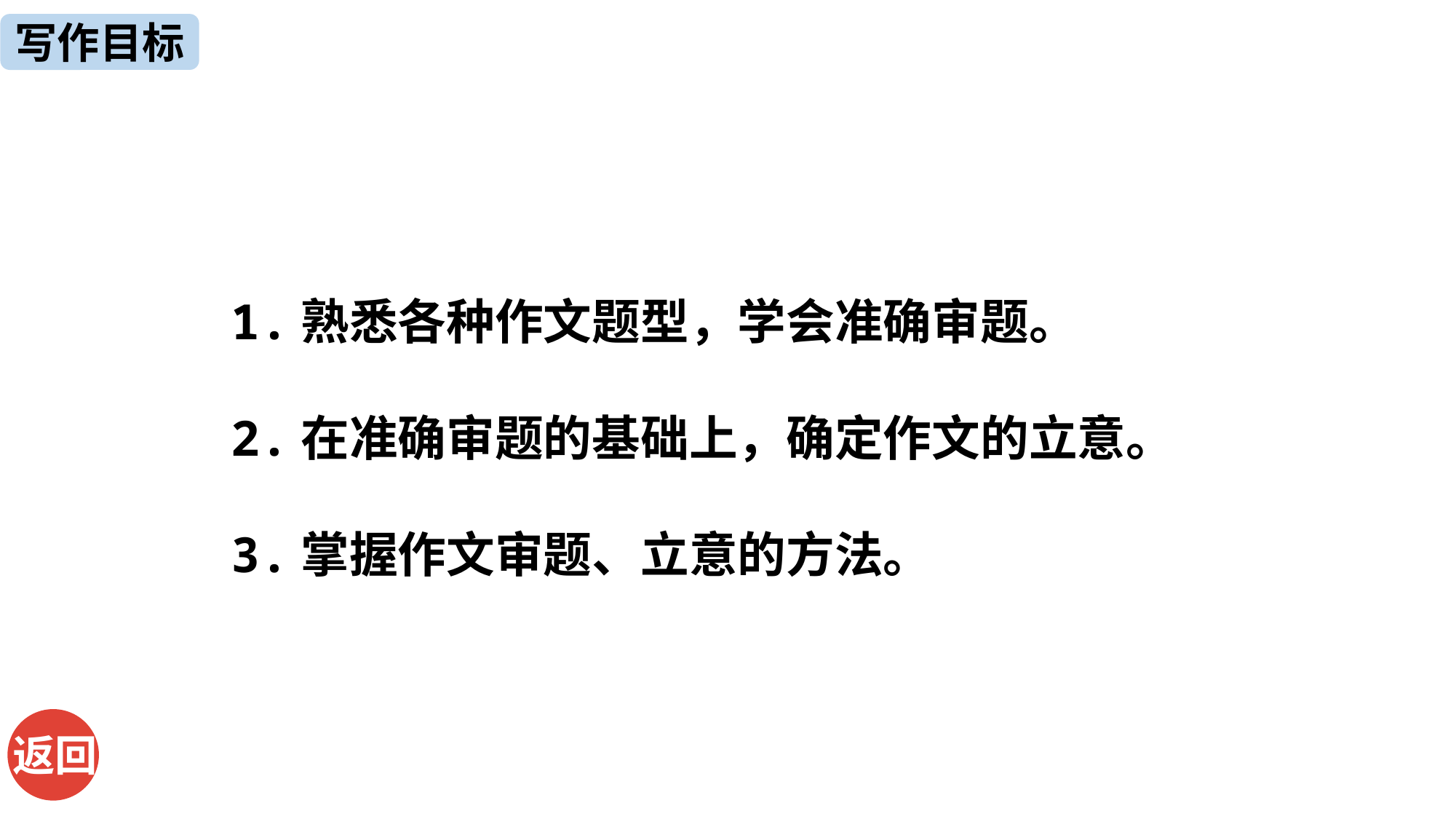

写作目标
1.熟悉各种作文题型，学会准确审题。
2.在准确审题的基础上，确定作文的立意。
3.掌握作文审题、立意的方法。

返回